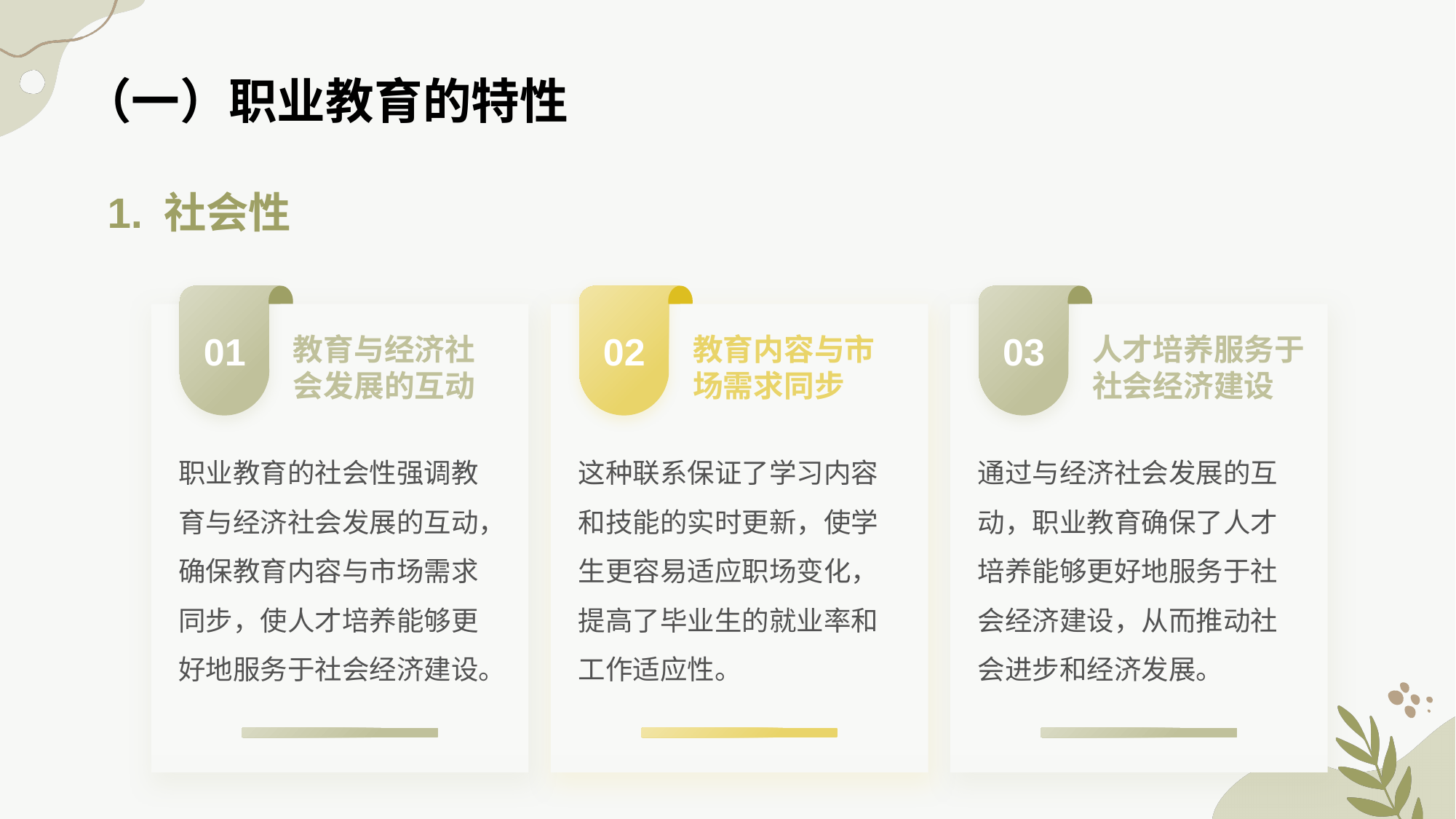

（一）职业教育的特性
1. 社会性

01
02
03

教育与经济社会发展的互动
教育内容与市场需求同步
人才培养服务于社会经济建设
职业教育的社会性强调教育与经济社会发展的互动，确保教育内容与市场需求同步，使人才培养能够更好地服务于社会经济建设。
这种联系保证了学习内容和技能的实时更新，使学生更容易适应职场变化，提高了毕业生的就业率和工作适应性。
通过与经济社会发展的互动，职业教育确保了人才培养能够更好地服务于社会经济建设，从而推动社会进步和经济发展。